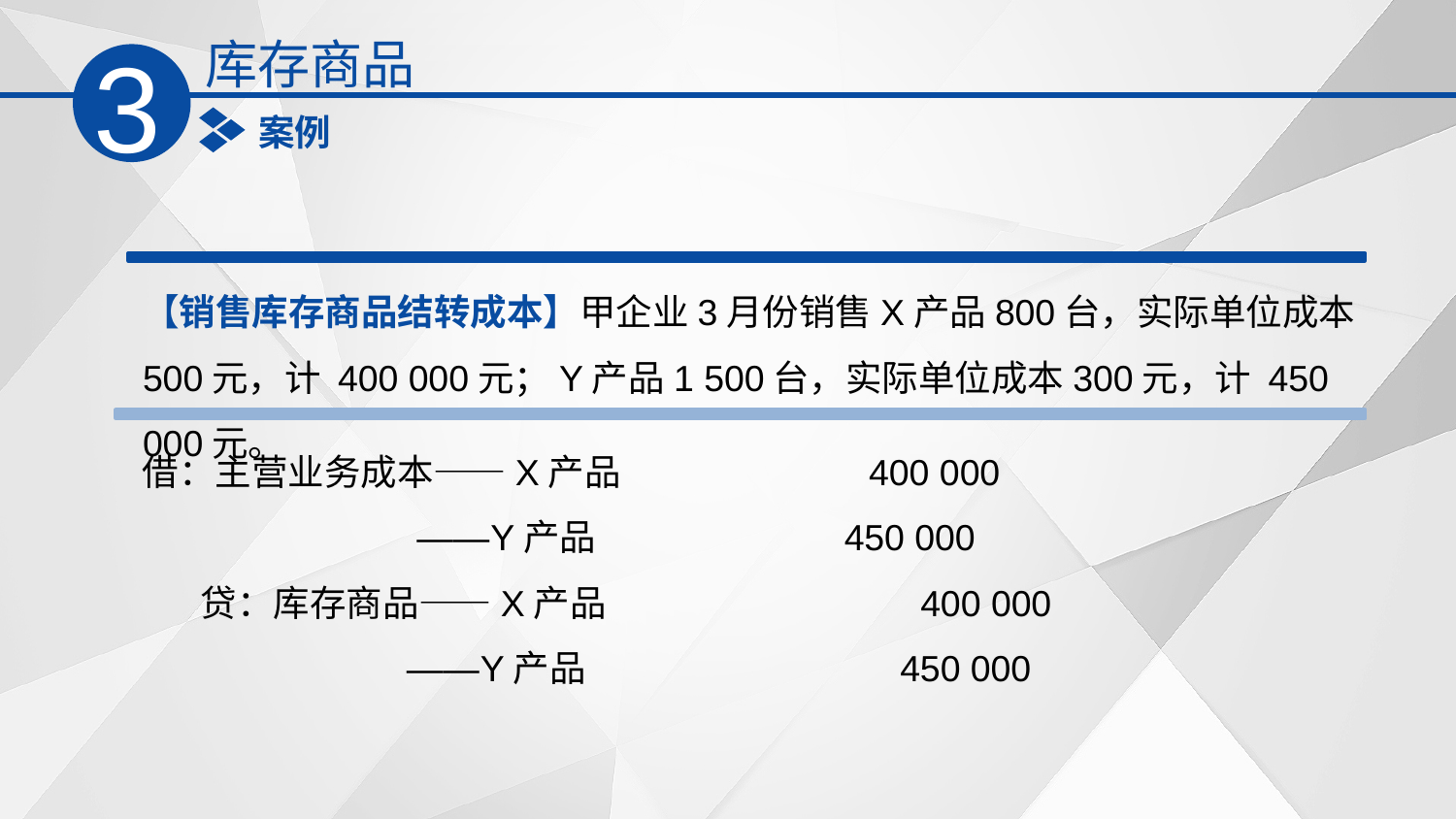

库存商品
3

案例

【销售库存商品结转成本】甲企业3月份销售X产品800台，实际单位成本500元，计 400 000元；Y产品1 500台，实际单位成本300元，计 450 000元。

借：主营业务成本——X产品                             400 000
                           ——Y产品                             450 000
      贷：库存商品——X产品                                     400 000
                          ——Y产品                                     450 000